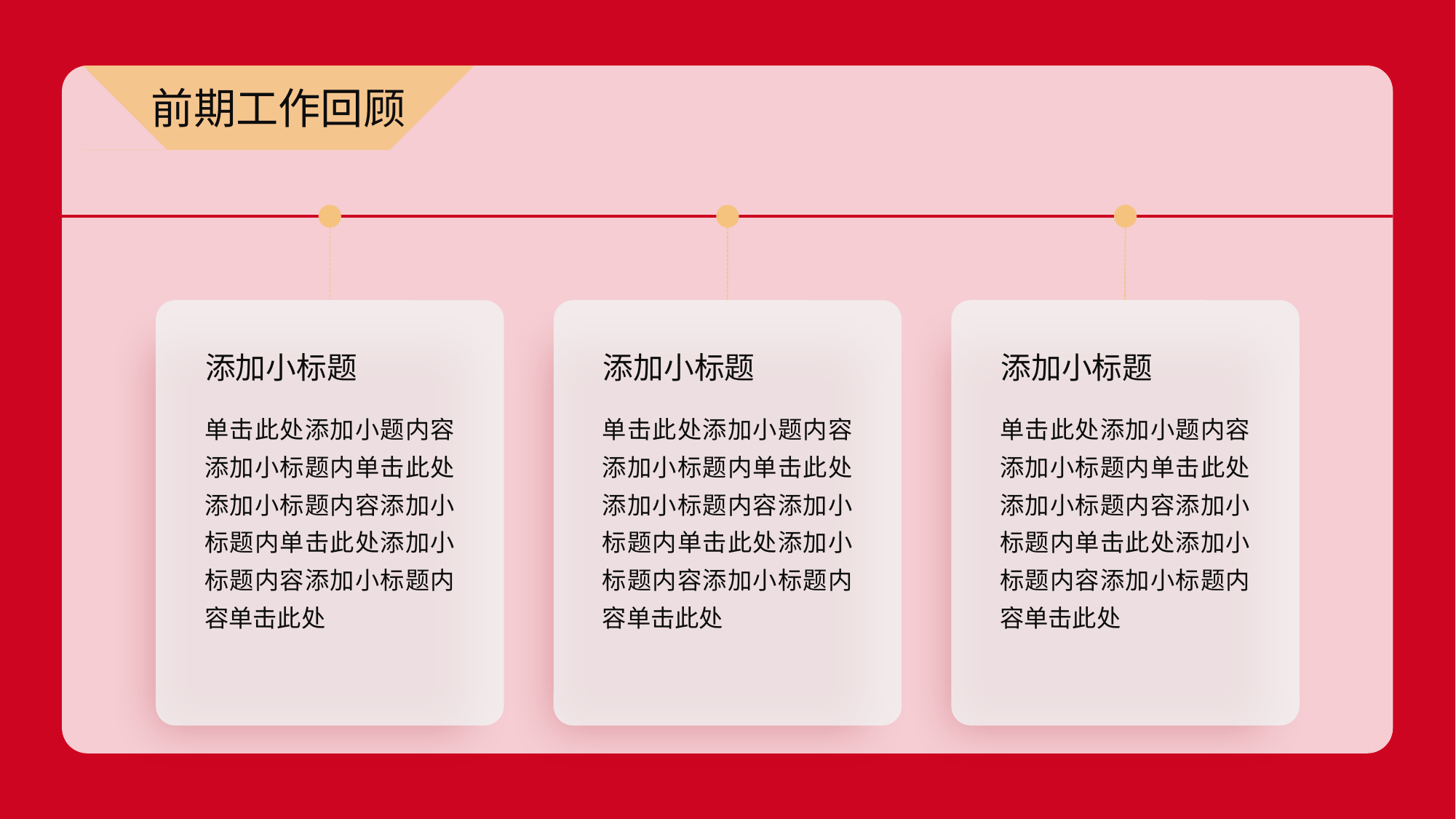

前期工作回顾

添加小标题
单击此处添加小题内容添加小标题内单击此处添加小标题内容添加小标题内单击此处添加小标题内容添加小标题内容单击此处

添加小标题
单击此处添加小题内容添加小标题内单击此处添加小标题内容添加小标题内单击此处添加小标题内容添加小标题内容单击此处

添加小标题
单击此处添加小题内容添加小标题内单击此处添加小标题内容添加小标题内单击此处添加小标题内容添加小标题内容单击此处